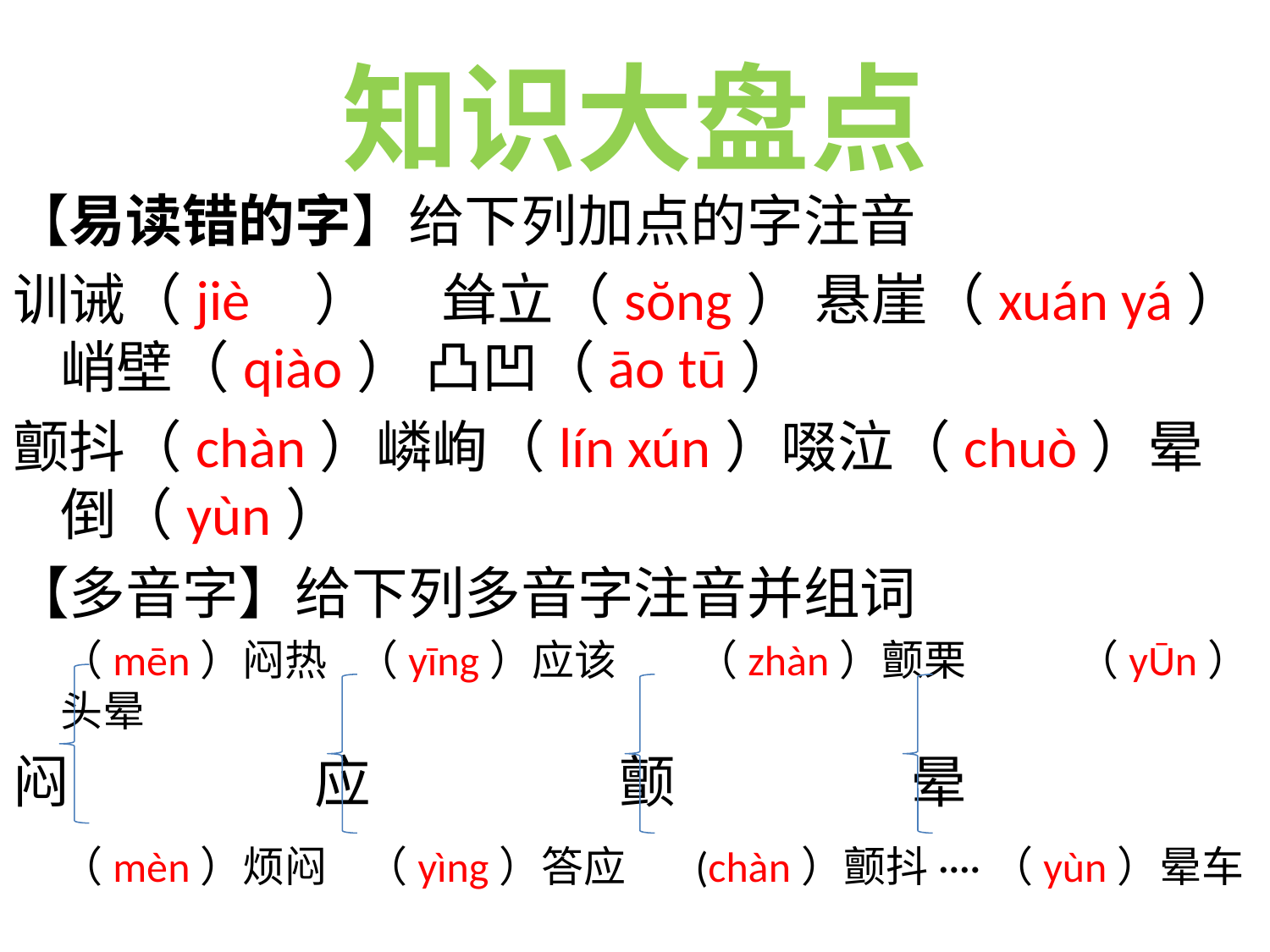

# 知识大盘点
【易读错的字】给下列加点的字注音
训诫（jiè	）	耸立（sŏng） 悬崖（xuán yá） 峭壁（qiào） 凸凹（āo tū）
颤抖（chàn）嶙峋（lín xún）啜泣（chuò）晕倒（yùn）
【多音字】给下列多音字注音并组词
	（mēn）闷热   （yīng）应该	（zhàn）颤栗	（yŪn）头晕
闷		应		    颤		       晕
	（mèn）烦闷    （yìng）答应	(chàn）颤抖····（yùn）晕车